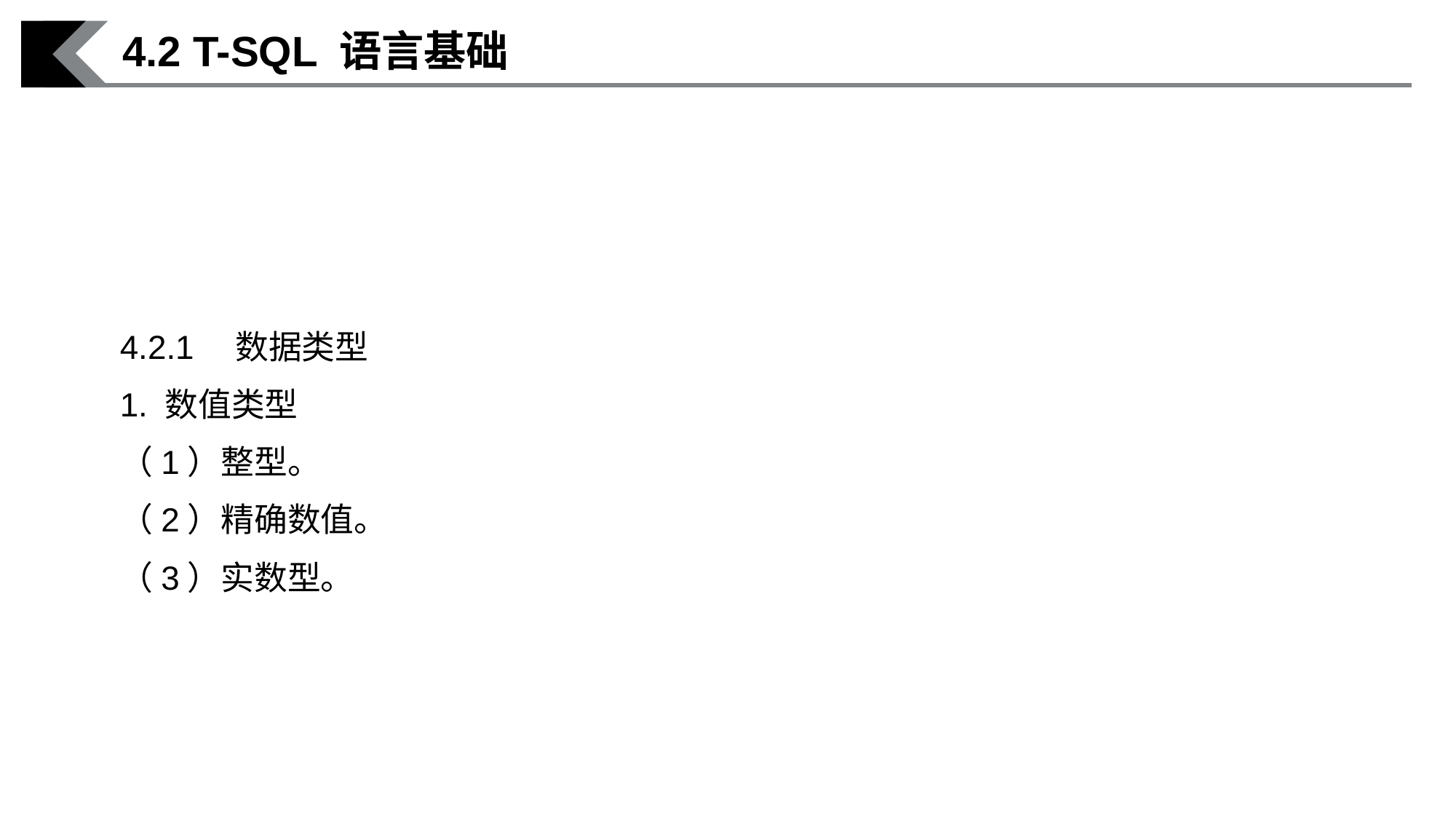

4.2 T-SQL 语言基础
4.2.1　数据类型
1. 数值类型
（1）整型。
（2）精确数值。
（3）实数型。